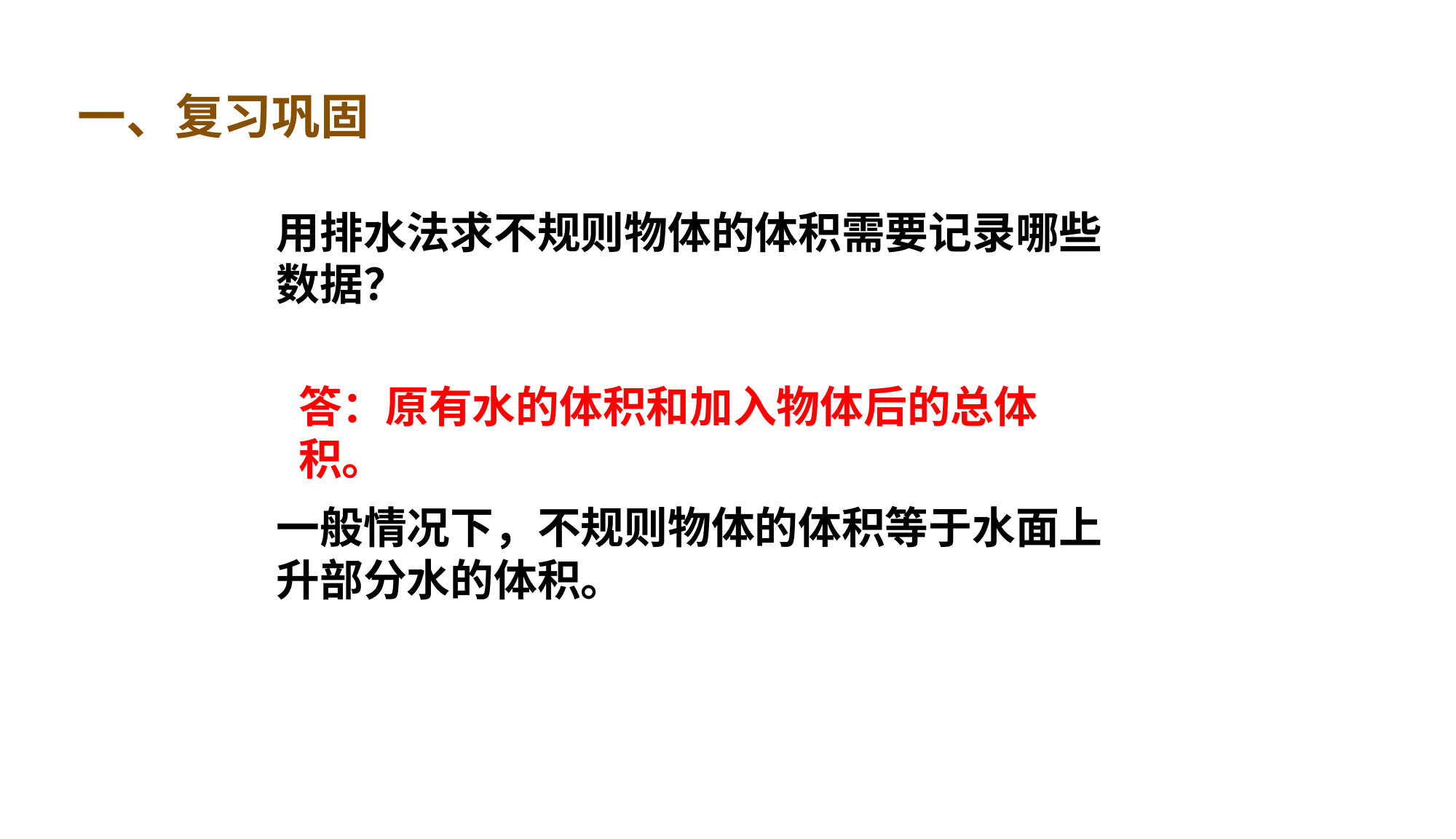

一、复习巩固
用排水法求不规则物体的体积需要记录哪些数据？
答：原有水的体积和加入物体后的总体积。
一般情况下，不规则物体的体积等于水面上升部分水的体积。